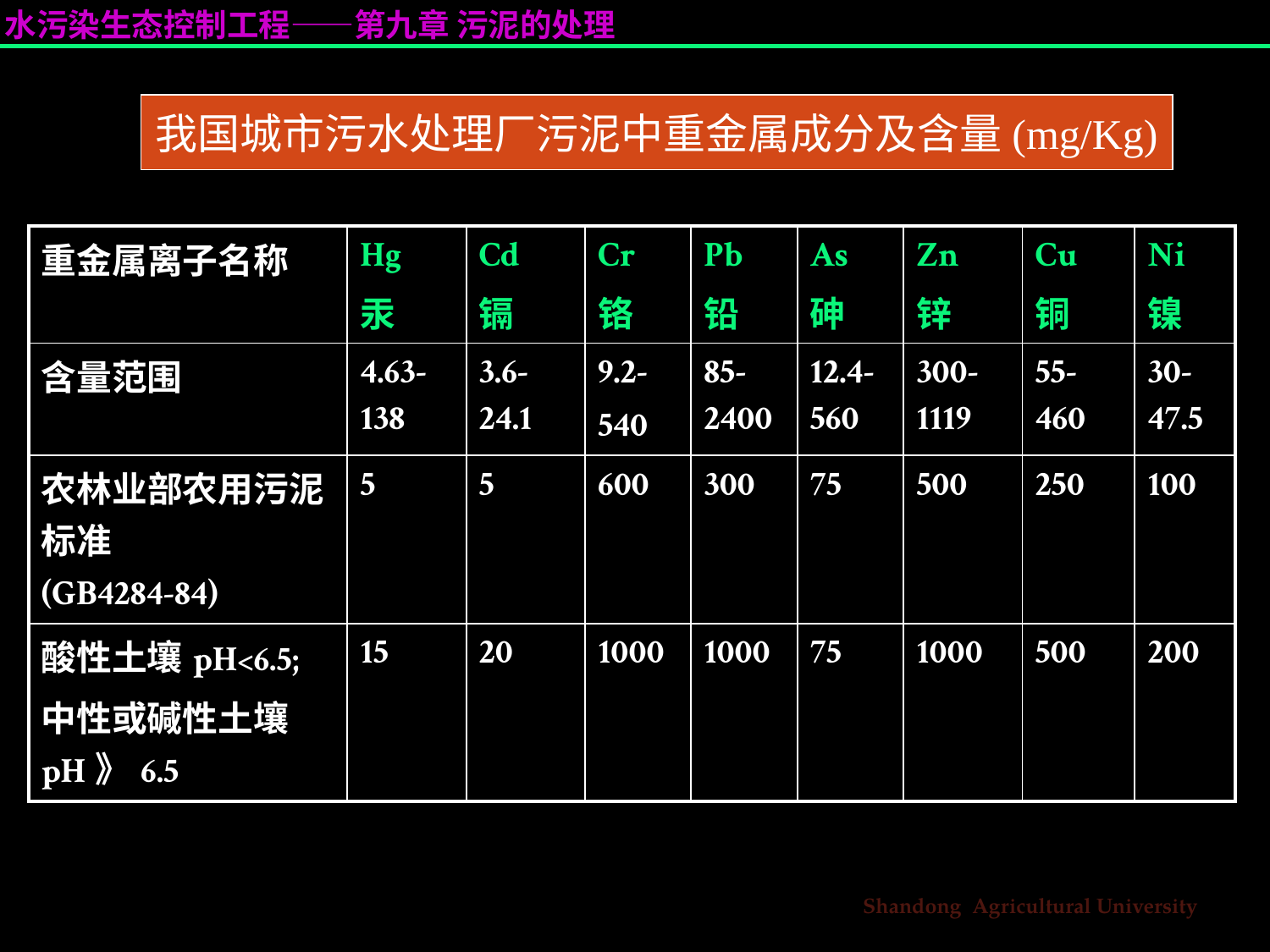

我国城市污水处理厂污泥中重金属成分及含量(mg/Kg)
| 重金属离子名称 | Hg 汞 | Cd 镉 | Cr 铬 | Pb 铅 | As 砷 | Zn 锌 | Cu 铜 | Ni 镍 |
| --- | --- | --- | --- | --- | --- | --- | --- | --- |
| 含量范围 | 4.63-138 | 3.6-24.1 | 9.2- 540 | 85-2400 | 12.4-560 | 300-1119 | 55-460 | 30-47.5 |
| 农林业部农用污泥标准 (GB4284-84) | 5 | 5 | 600 | 300 | 75 | 500 | 250 | 100 |
| 酸性土壤pH<6.5; 中性或碱性土壤pH》6.5 | 15 | 20 | 1000 | 1000 | 75 | 1000 | 500 | 200 |